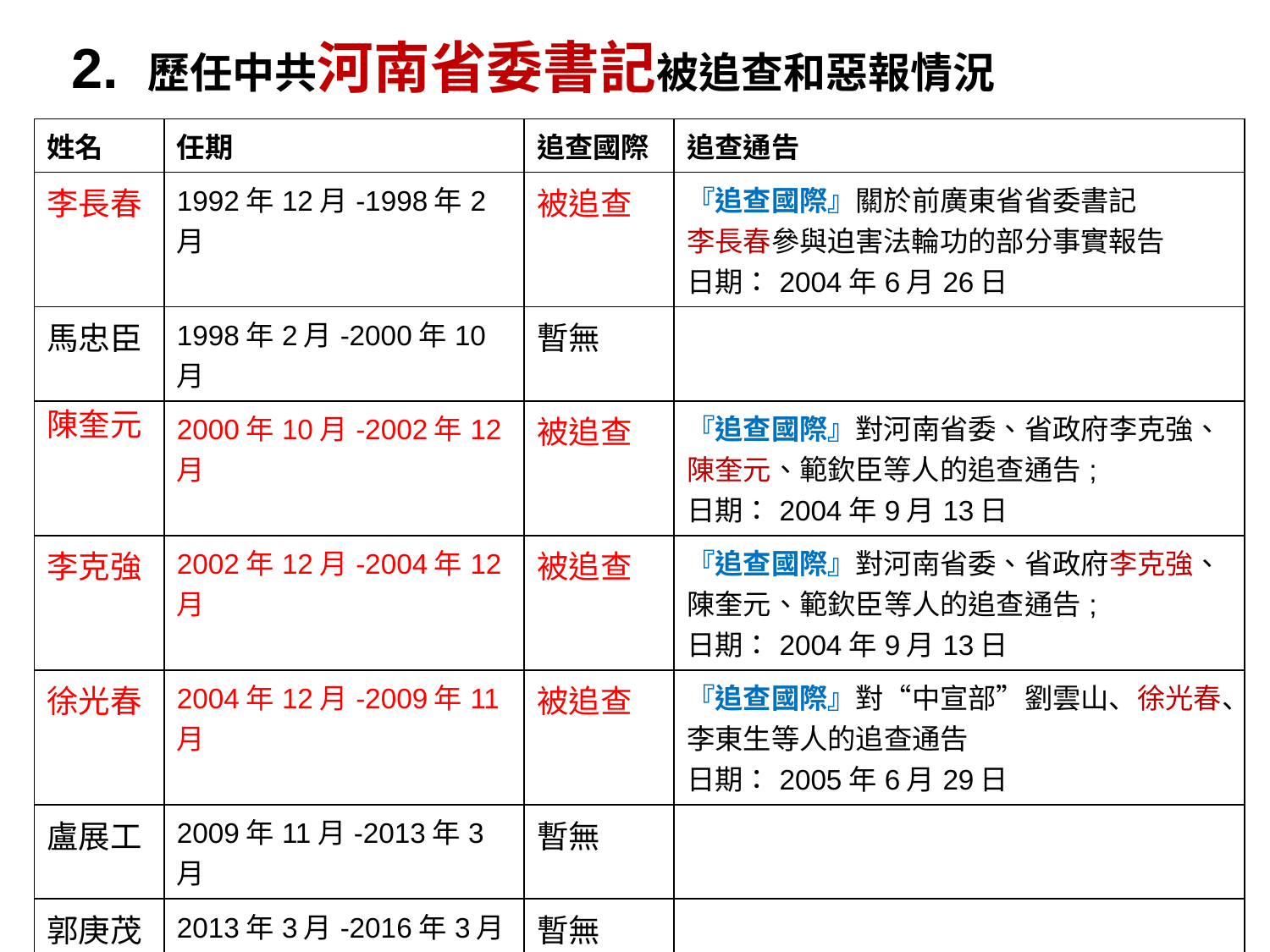

2. 歷任中共河南省委書記被追查和惡報情況
| 姓名 | 任期 | 追查國際 | 追查通告 |
| --- | --- | --- | --- |
| 李長春 | 1992年12月-1998年2月 | 被追查 | 『追查國際』關於前廣東省省委書記 李長春參與迫害法輪功的部分事實報告 日期：2004年6月26日 |
| 馬忠臣 | 1998年2月-2000年10月 | 暫無 |  |
| 陳奎元 | 2000年10月-2002年12月 | 被追查 | 『追查國際』對河南省委、省政府李克強、 陳奎元、範欽臣等人的追查通告; 日期：2004年9月13日 |
| 李克強 | 2002年12月-2004年12月 | 被追查 | 『追查國際』對河南省委、省政府李克強、 陳奎元、範欽臣等人的追查通告; 日期：2004年9月13日 |
| 徐光春 | 2004年12月-2009年11月 | 被追查 | 『追查國際』對“中宣部”劉雲山、徐光春、李東生等人的追查通告 日期：2005年6月29日 |
| 盧展工 | 2009年11月-2013年3月 | 暫無 |  |
| 郭庚茂 | 2013年3月-2016年3月 | 暫無 |  |
| 謝伏瞻 | 2016年3月- | 暫無 |  |